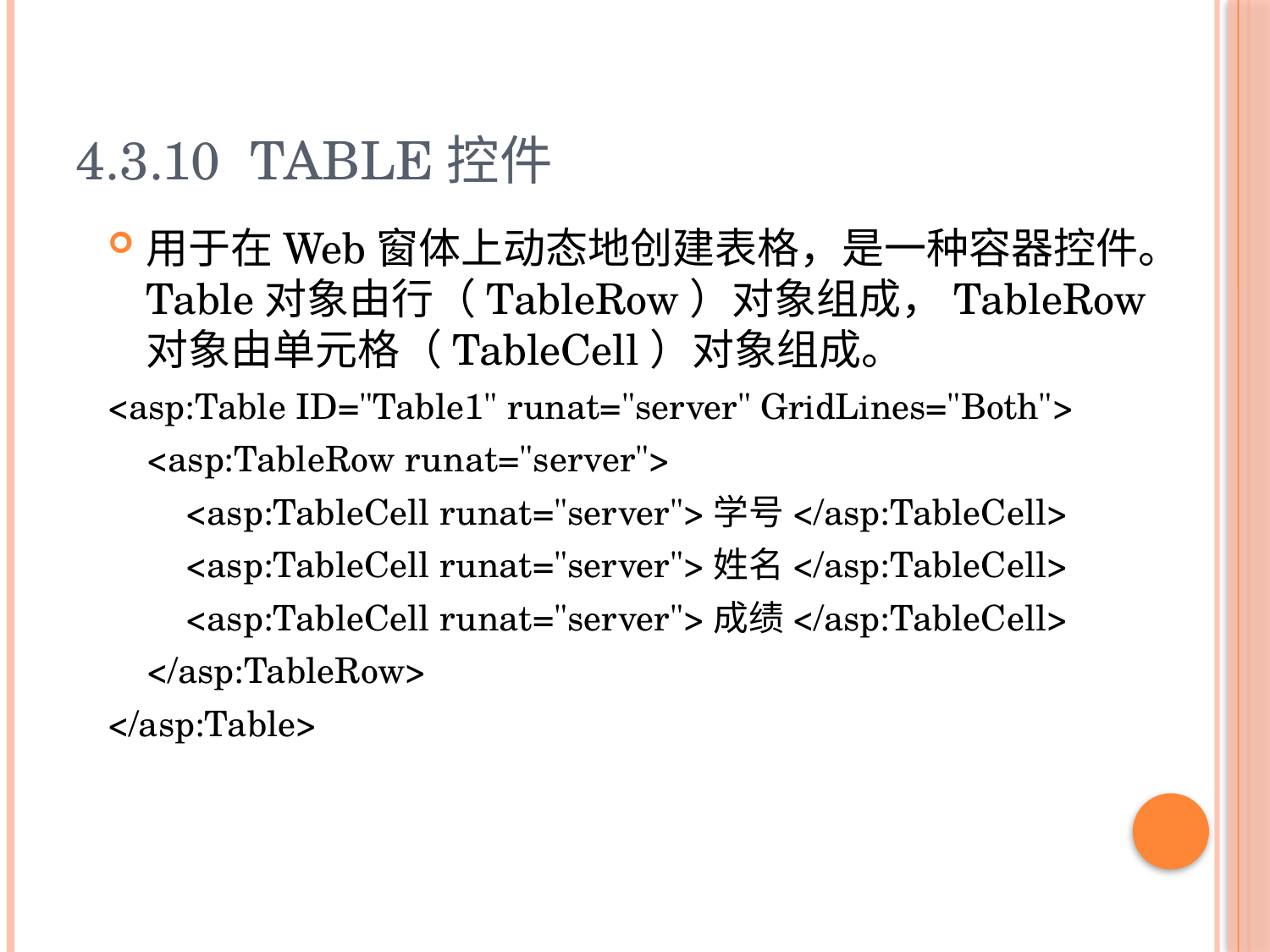

# 4.3.10  Table控件
用于在Web窗体上动态地创建表格，是一种容器控件。Table对象由行（TableRow）对象组成，TableRow对象由单元格（TableCell）对象组成。
<asp:Table ID="Table1" runat="server" GridLines="Both">
    <asp:TableRow runat="server">
        <asp:TableCell runat="server">学号</asp:TableCell>
        <asp:TableCell runat="server">姓名</asp:TableCell>
        <asp:TableCell runat="server">成绩</asp:TableCell>
    </asp:TableRow>
</asp:Table>
50